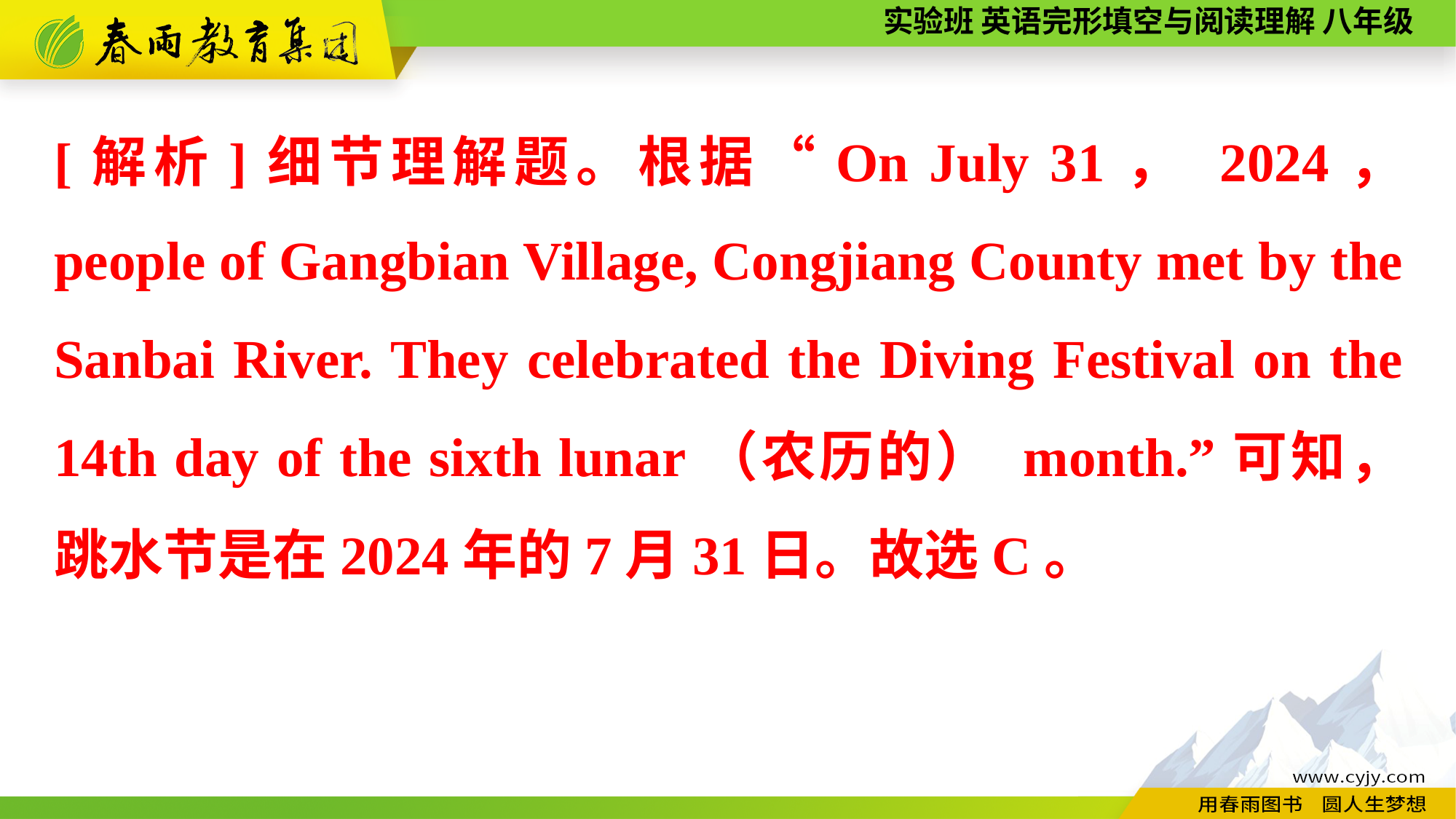

[解析]细节理解题。根据“On July 31， 2024， people of Gangbian Village, Congjiang County met by the Sanbai River. They celebrated the Diving Festival on the 14th day of the sixth lunar（农历的） month.”可知，跳水节是在2024年的7月31日。故选C。